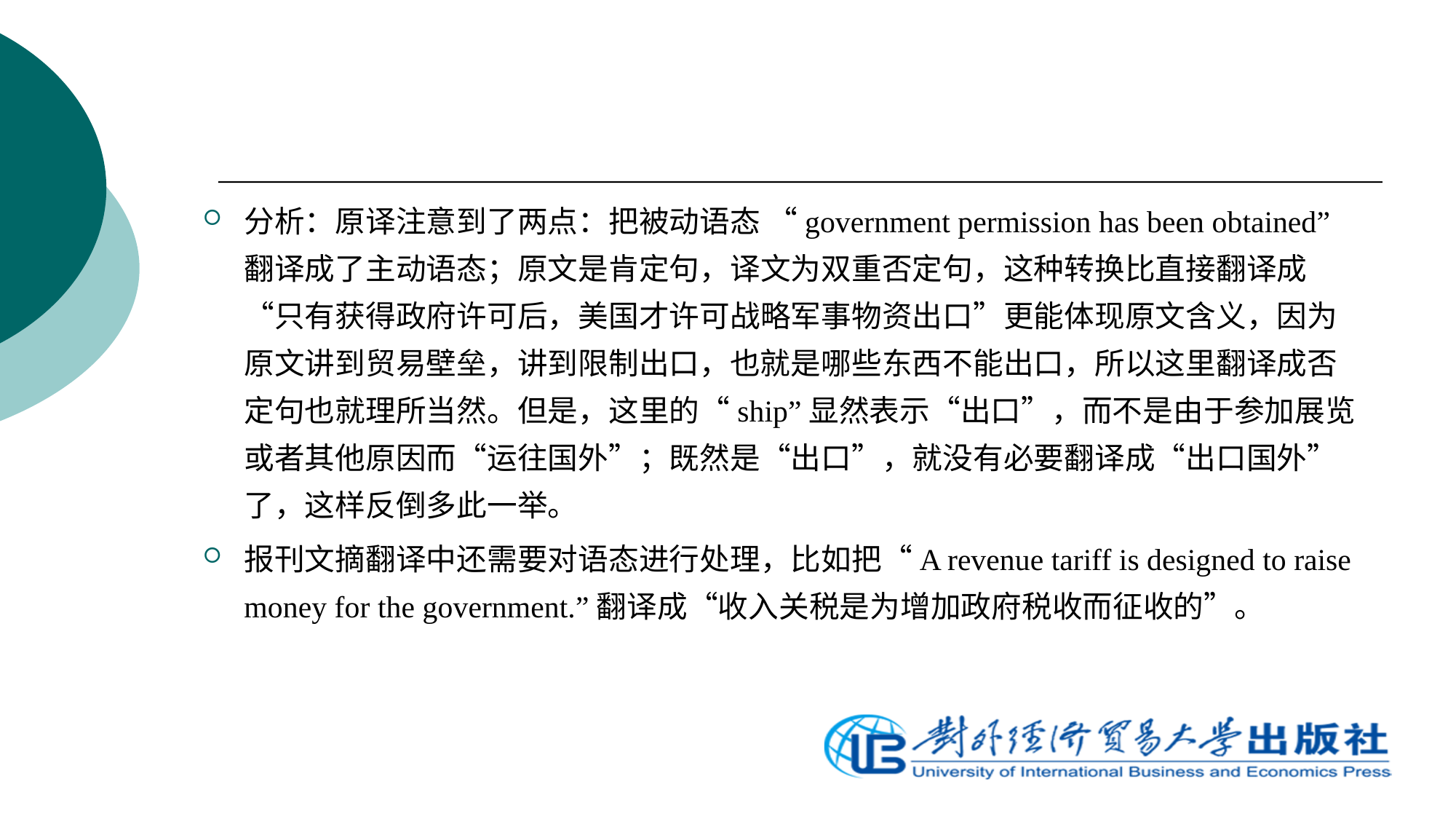

分析：原译注意到了两点：把被动语态 “government permission has been obtained” 翻译成了主动语态；原文是肯定句，译文为双重否定句，这种转换比直接翻译成“只有获得政府许可后，美国才许可战略军事物资出口”更能体现原文含义，因为原文讲到贸易壁垒，讲到限制出口，也就是哪些东西不能出口，所以这里翻译成否定句也就理所当然。但是，这里的“ship”显然表示“出口”，而不是由于参加展览或者其他原因而“运往国外”；既然是“出口”，就没有必要翻译成“出口国外”了，这样反倒多此一举。
报刊文摘翻译中还需要对语态进行处理，比如把“A revenue tariff is designed to raise money for the government.”翻译成“收入关税是为增加政府税收而征收的”。